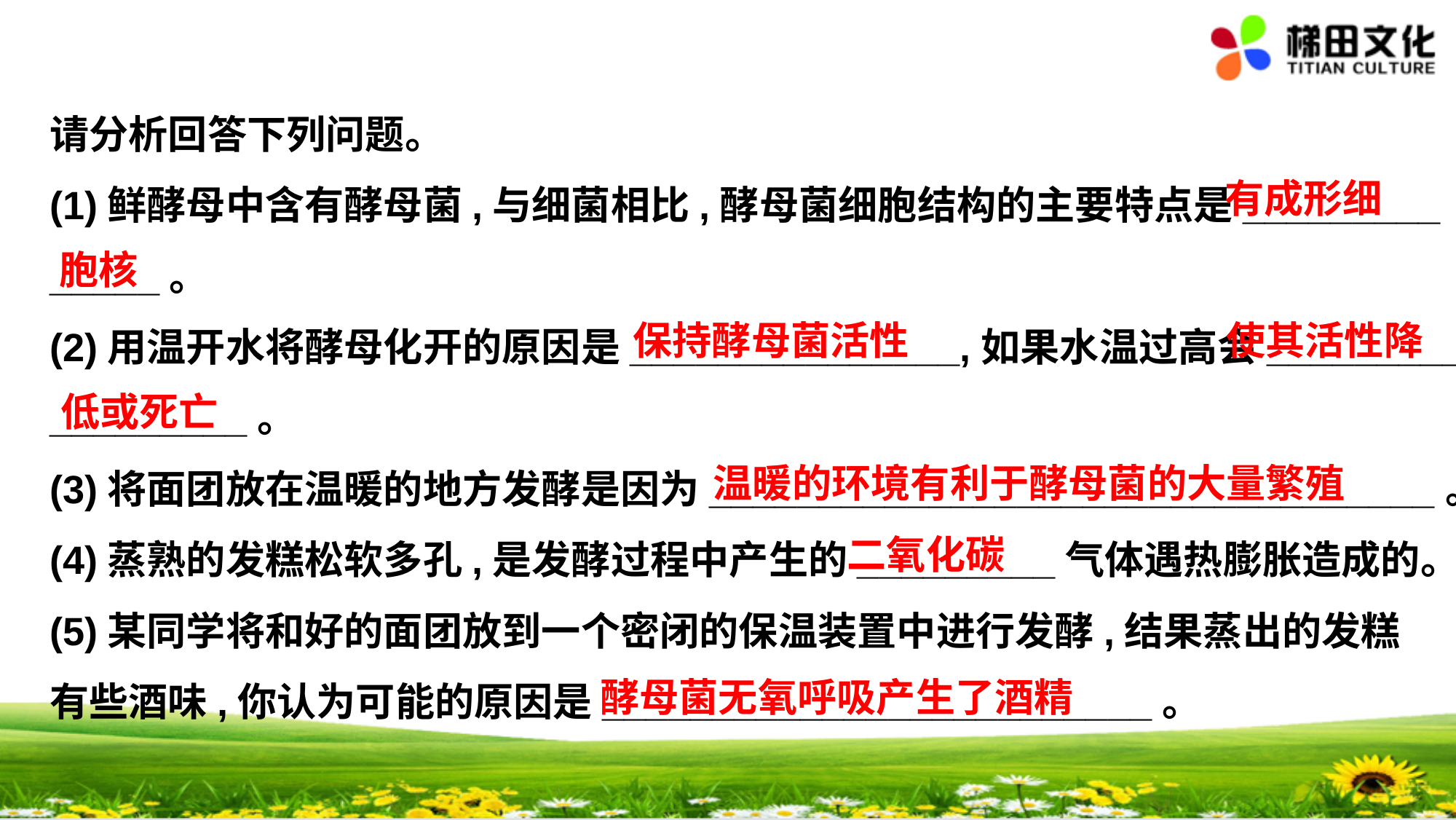

请分析回答下列问题。
(1)鲜酵母中含有酵母菌,与细菌相比,酵母菌细胞结构的主要特点是_________
_____。
(2)用温开水将酵母化开的原因是_______________,如果水温过高会___________
_________。
(3)将面团放在温暖的地方发酵是因为_________________________________。
(4)蒸熟的发糕松软多孔,是发酵过程中产生的_________气体遇热膨胀造成的。
(5)某同学将和好的面团放到一个密闭的保温装置中进行发酵,结果蒸出的发糕
有些酒味,你认为可能的原因是_________________________。
有成形细
胞核
保持酵母菌活性
使其活性降
低或死亡
温暖的环境有利于酵母菌的大量繁殖
二氧化碳
酵母菌无氧呼吸产生了酒精